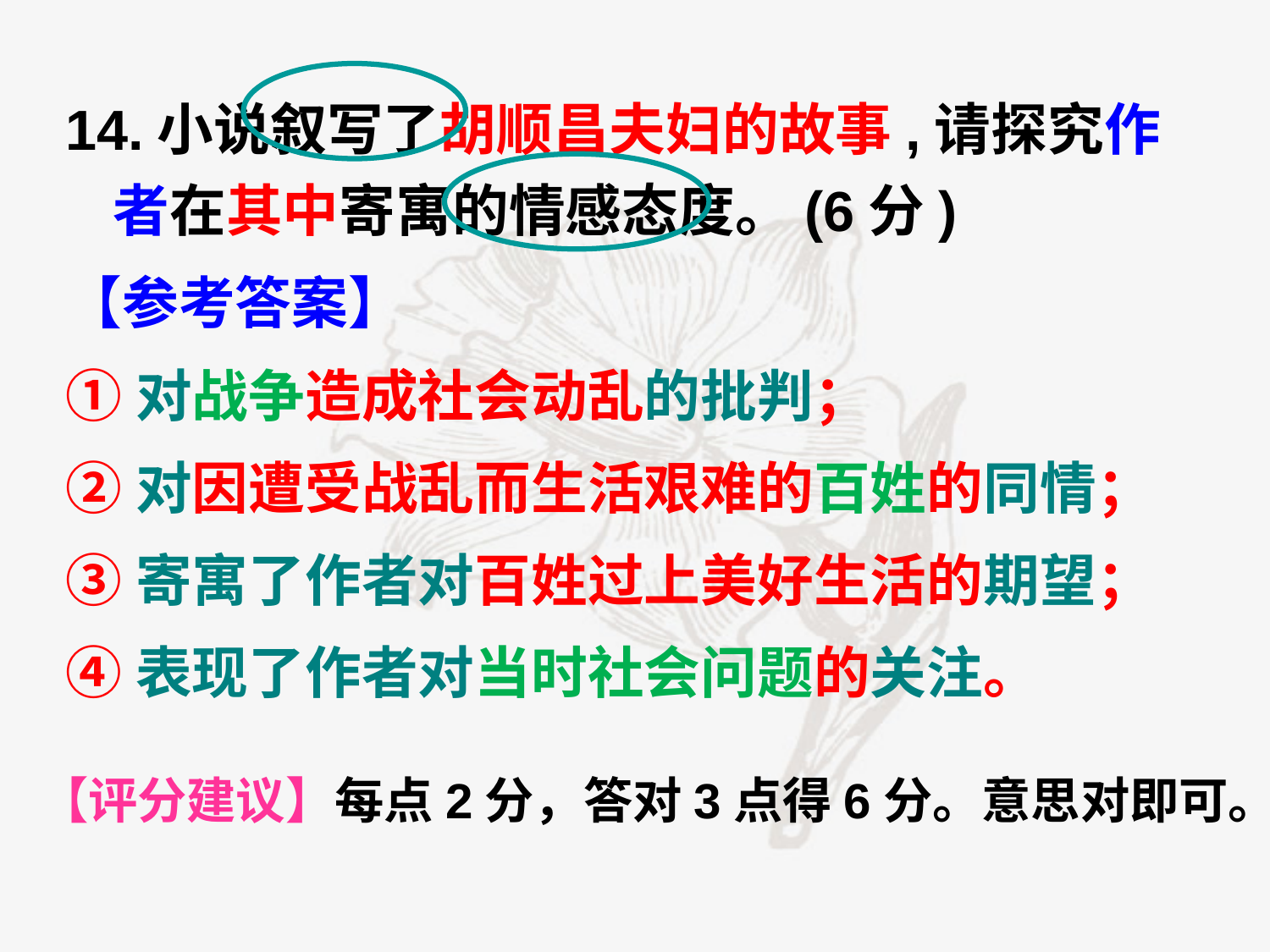

14.小说叙写了胡顺昌夫妇的故事,请探究作者在其中寄寓的情感态度。(6分)
【参考答案】
①对战争造成社会动乱的批判；
②对因遭受战乱而生活艰难的百姓的同情；
③寄寓了作者对百姓过上美好生活的期望；
④表现了作者对当时社会问题的关注。

【评分建议】每点2分，答对3点得6分。意思对即可。